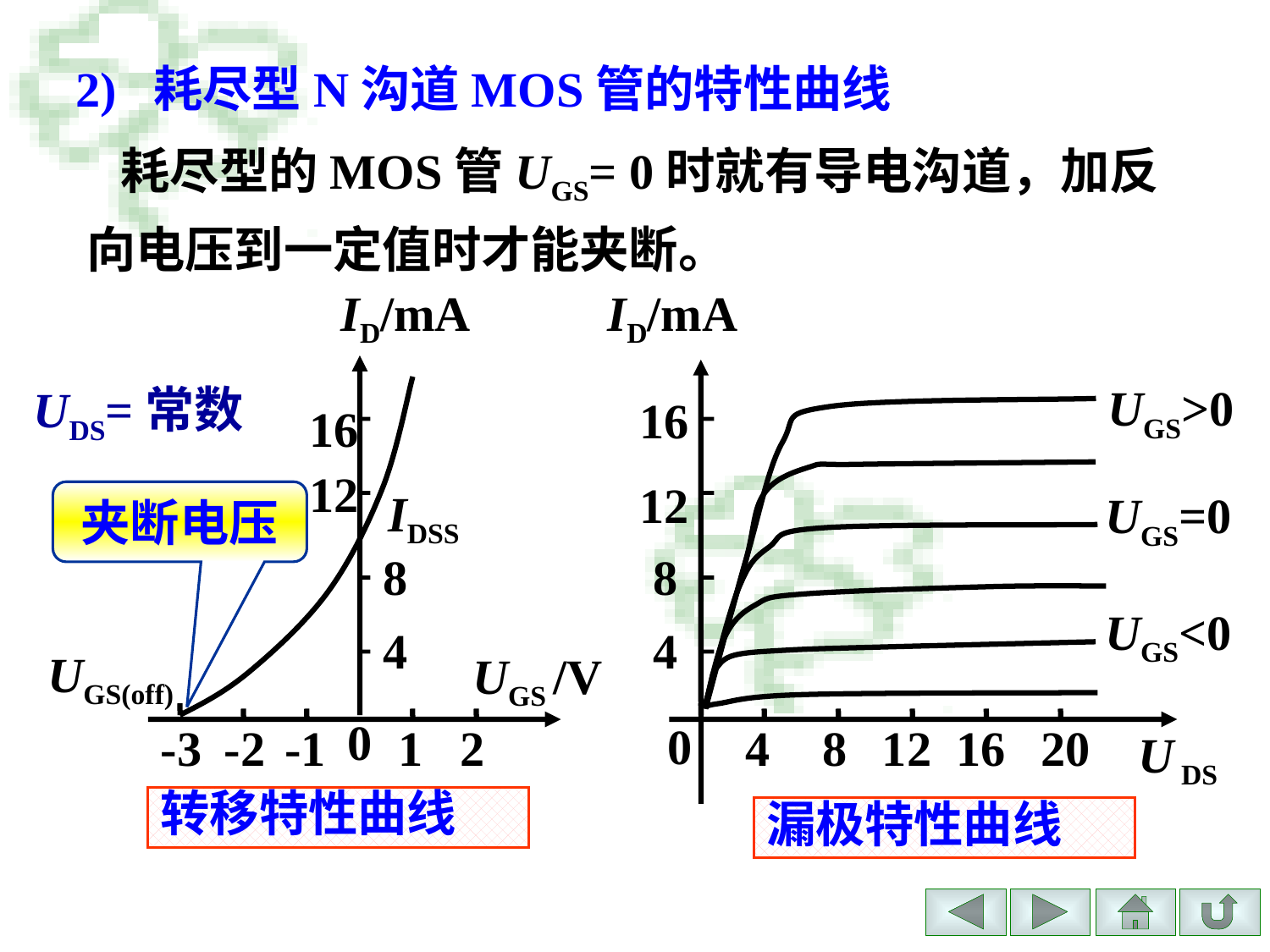

2)  耗尽型N沟道MOS管的特性曲线
  耗尽型的MOS管UGS= 0时就有导电沟道，加反向电压到一定值时才能夹断。
ID/mA

UDS=常数

16

12

8

4
   UGS /V

0

-3
-2
-1
1
2

转移特性曲线
ID/mA

UGS>0
16

12
UGS=0

8

UGS<0
4

0

4
8
12
16
20

U DS
漏极特性曲线
IDSS
夹断电压
  UGS(off)